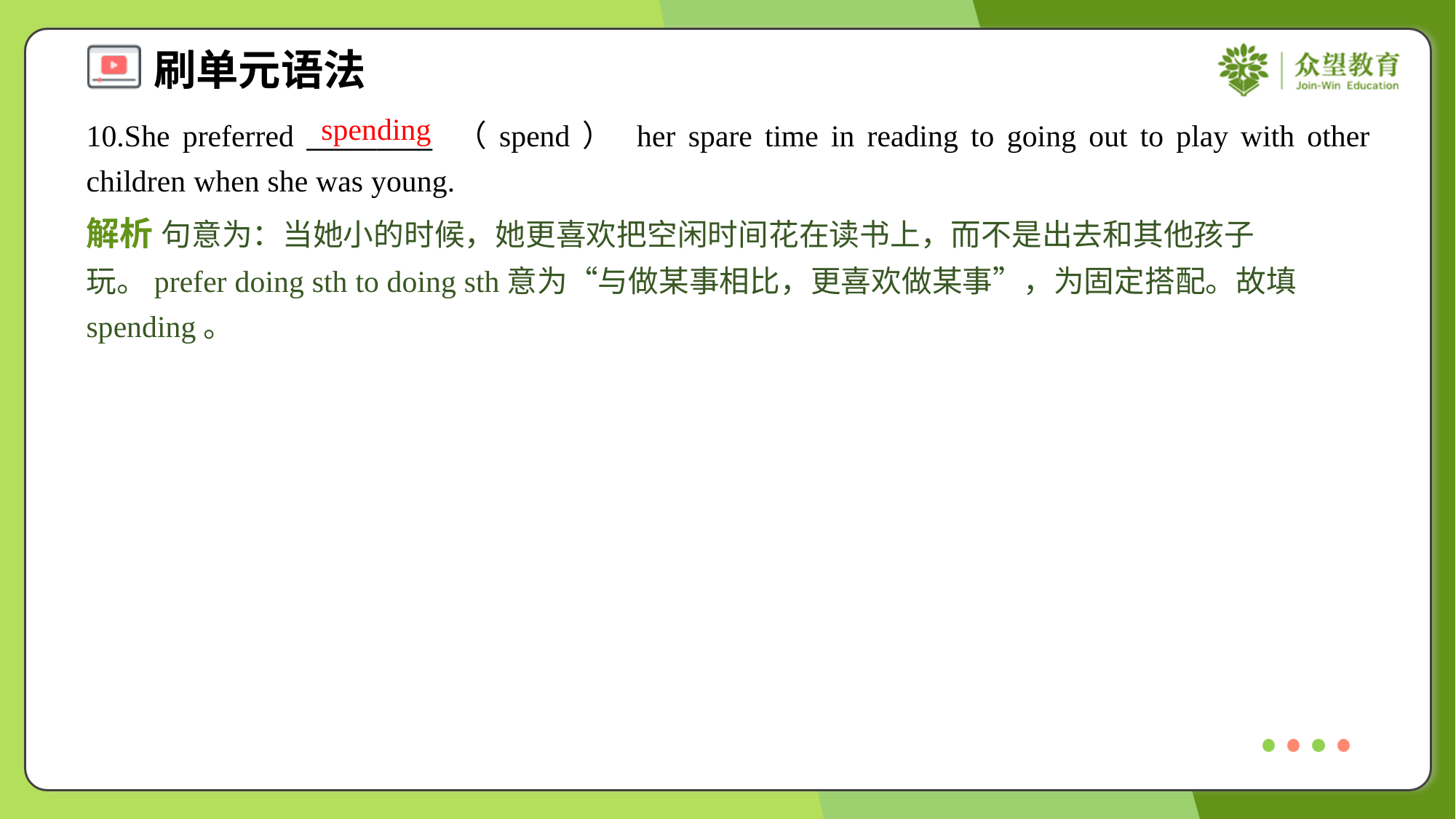

spending
10.She preferred _________ （spend） her spare time in reading to going out to play with other children when she was young.
解析 句意为：当她小的时候，她更喜欢把空闲时间花在读书上，而不是出去和其他孩子玩。prefer doing sth to doing sth意为“与做某事相比，更喜欢做某事”，为固定搭配。故填spending。